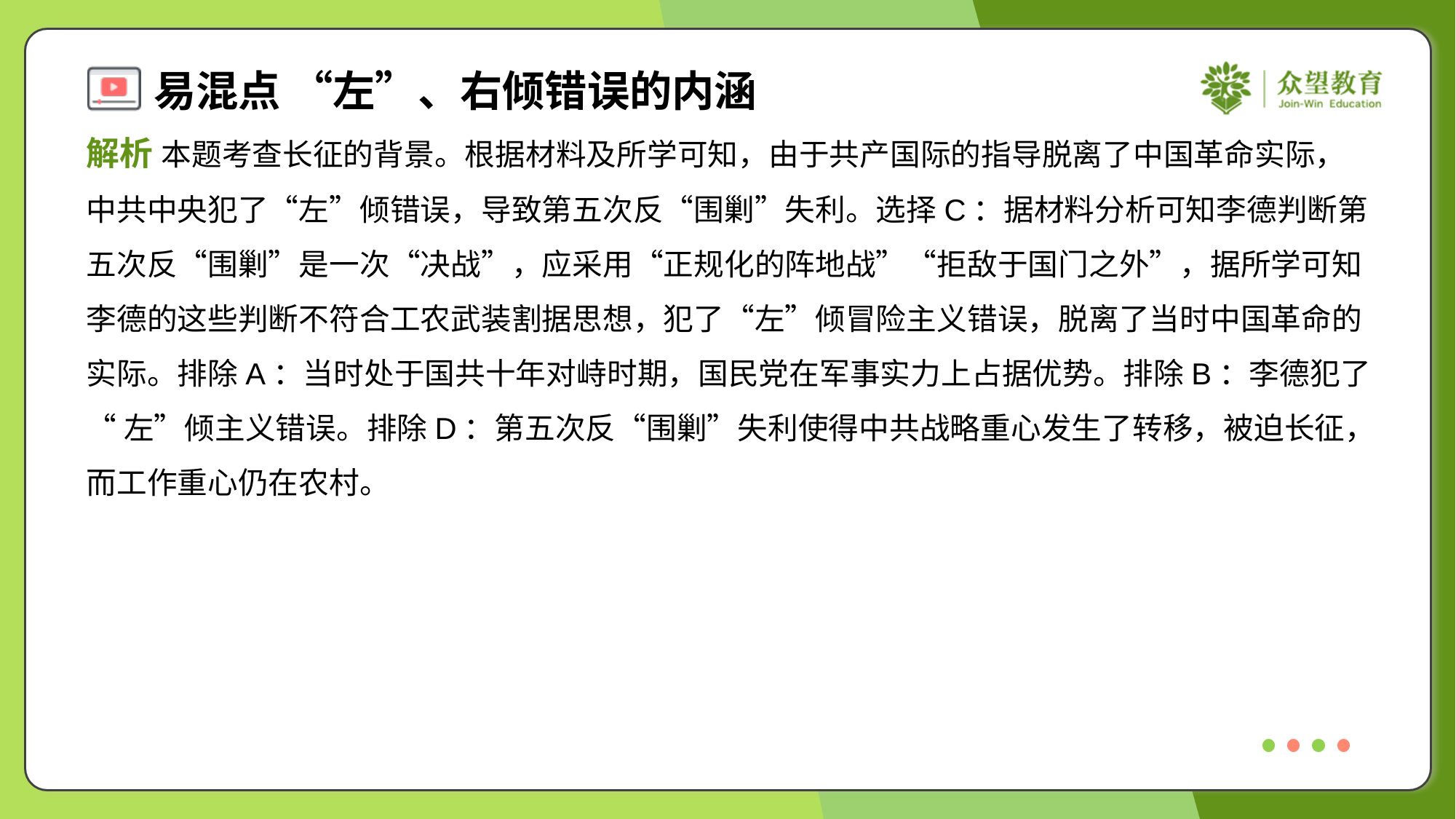

解析 本题考查长征的背景。根据材料及所学可知，由于共产国际的指导脱离了中国革命实际，
中共中央犯了“左”倾错误，导致第五次反“围剿”失利。选择C：据材料分析可知李德判断第
五次反“围剿”是一次“决战”，应采用“正规化的阵地战”“拒敌于国门之外”，据所学可知
李德的这些判断不符合工农武装割据思想，犯了“左”倾冒险主义错误，脱离了当时中国革命的
实际。排除A：当时处于国共十年对峙时期，国民党在军事实力上占据优势。排除B：李德犯了
“左”倾主义错误。排除D：第五次反“围剿”失利使得中共战略重心发生了转移，被迫长征，
而工作重心仍在农村。